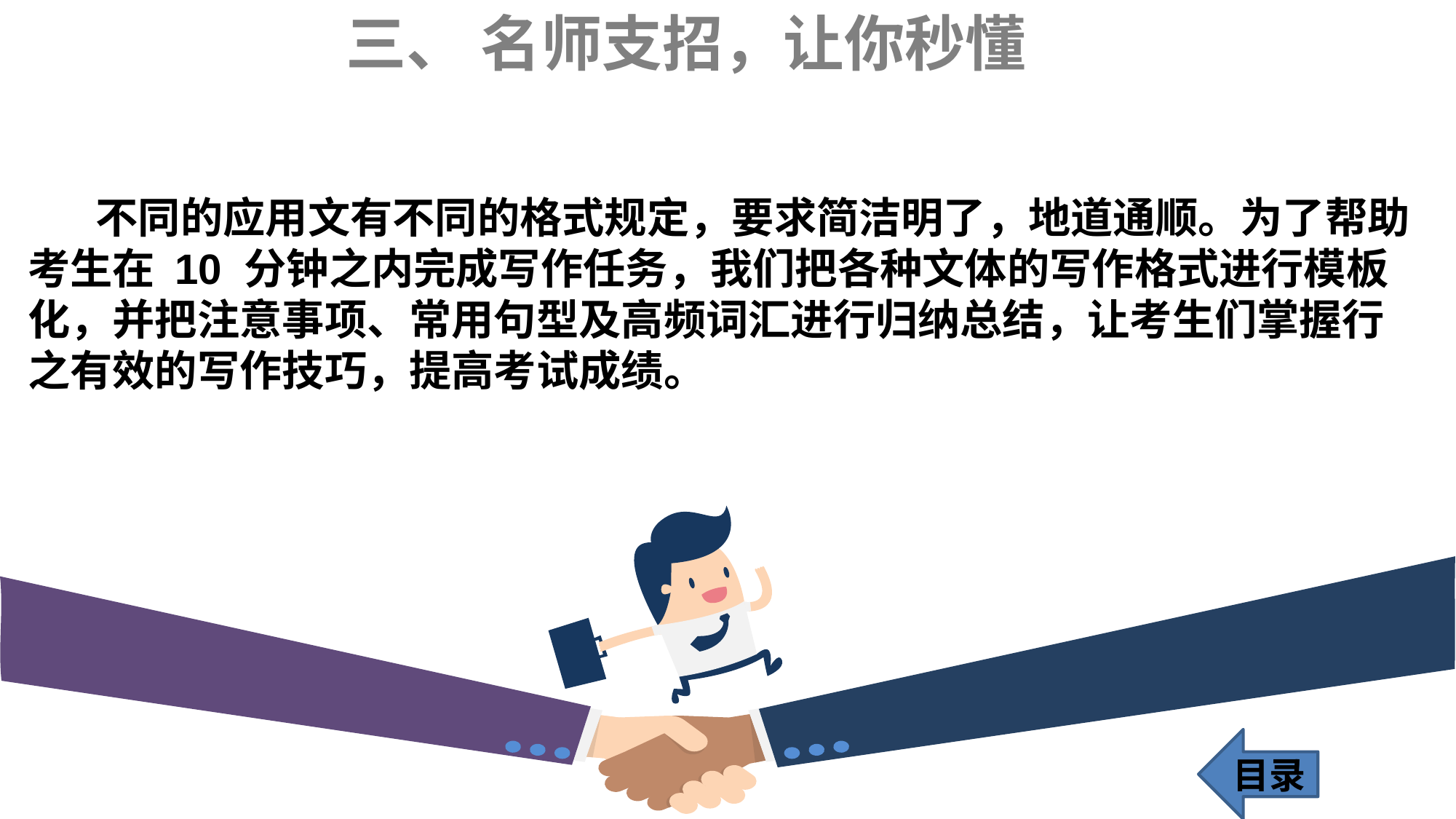

三、 名师支招，让你秒懂
      不同的应用文有不同的格式规定，要求简洁明了，地道通顺。为了帮助考生在 10 分钟之内完成写作任务，我们把各种文体的写作格式进行模板化，并把注意事项、常用句型及高频词汇进行归纳总结，让考生们掌握行之有效的写作技巧，提高考试成绩。

目录